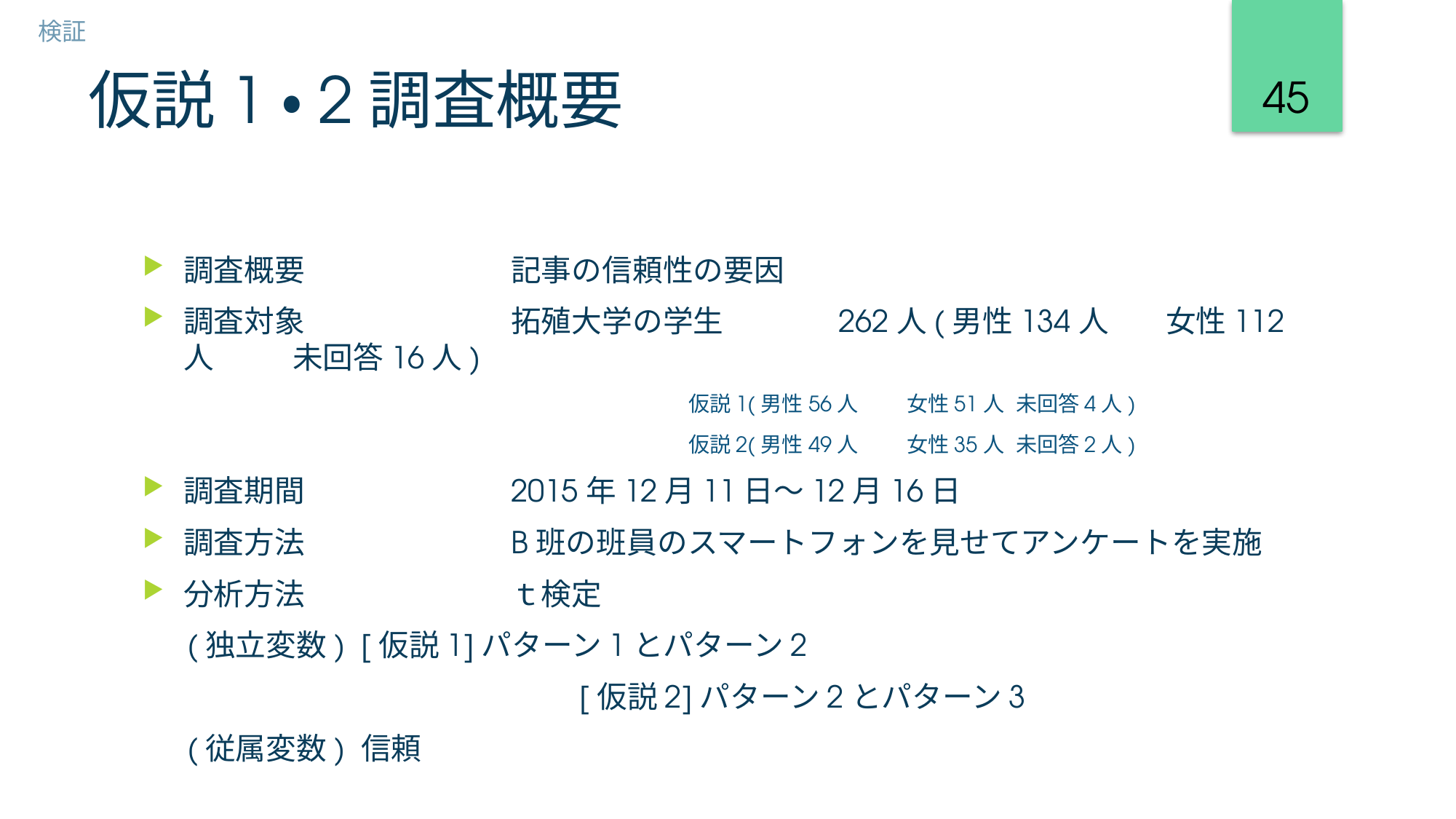

検証
45
# 仮説1・2調査概要
調査概要		記事の信頼性の要因
調査対象		拓殖大学の学生		262人(男性134人	女性112人	未回答16人)
	仮説1(男性56人	女性51人	未回答4人)
　　	仮説2(男性49人	女性35人	未回答2人)
調査期間		2015年12月11日～12月16日
調査方法		B班の班員のスマートフォンを見せてアンケートを実施
分析方法		ｔ検定
　 (独立変数)	[仮説1]パターン1とパターン2
				[仮説2]パターン2とパターン3
　 (従属変数)	信頼